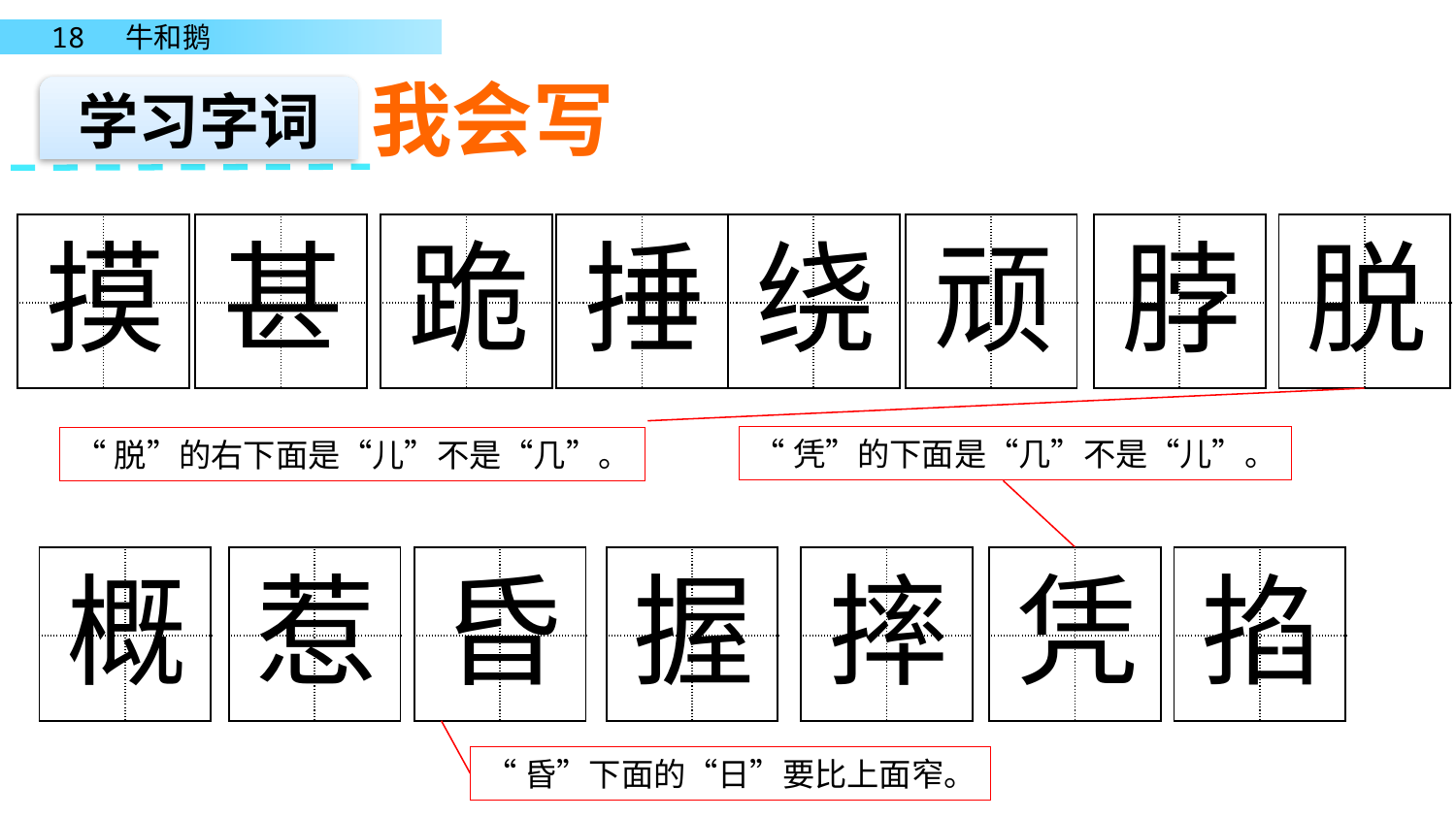

我会写
学习字词
|  |  |
| --- | --- |
|  |  |
甚
|  |  |
| --- | --- |
|  |  |
跪
|  |  |
| --- | --- |
|  |  |
捶
|  |  |
| --- | --- |
|  |  |
顽
|  |  |
| --- | --- |
|  |  |
脖
|  |  |
| --- | --- |
|  |  |
脱
|  |  |
| --- | --- |
|  |  |
摸
|  |  |
| --- | --- |
|  |  |
绕
“凭”的下面是“几”不是“儿”。
“脱”的右下面是“儿”不是“几”。
|  |  |
| --- | --- |
|  |  |
惹
|  |  |
| --- | --- |
|  |  |
昏
|  |  |
| --- | --- |
|  |  |
握
|  |  |
| --- | --- |
|  |  |
摔
|  |  |
| --- | --- |
|  |  |
凭
|  |  |
| --- | --- |
|  |  |
掐
|  |  |
| --- | --- |
|  |  |
概
“昏”下面的“日”要比上面窄。